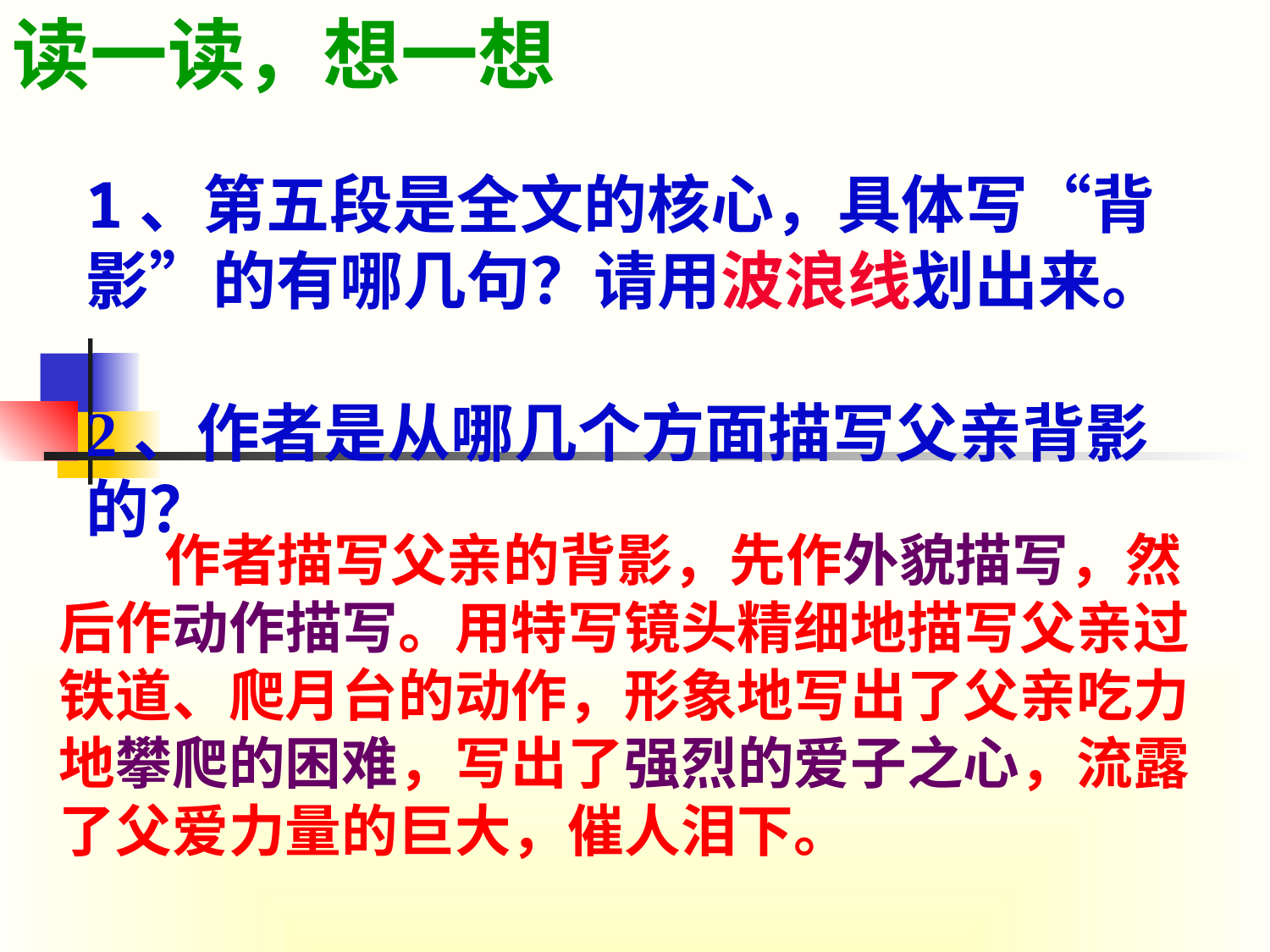

读一读，想一想
1、第五段是全文的核心，具体写“背影”的有哪几句？请用波浪线划出来。

2、作者是从哪几个方面描写父亲背影的？

          作者描写父亲的背影，先作外貌描写，然后作动作描写。用特写镜头精细地描写父亲过铁道、爬月台的动作，形象地写出了父亲吃力地攀爬的困难，写出了强烈的爱子之心，流露了父爱力量的巨大，催人泪下。